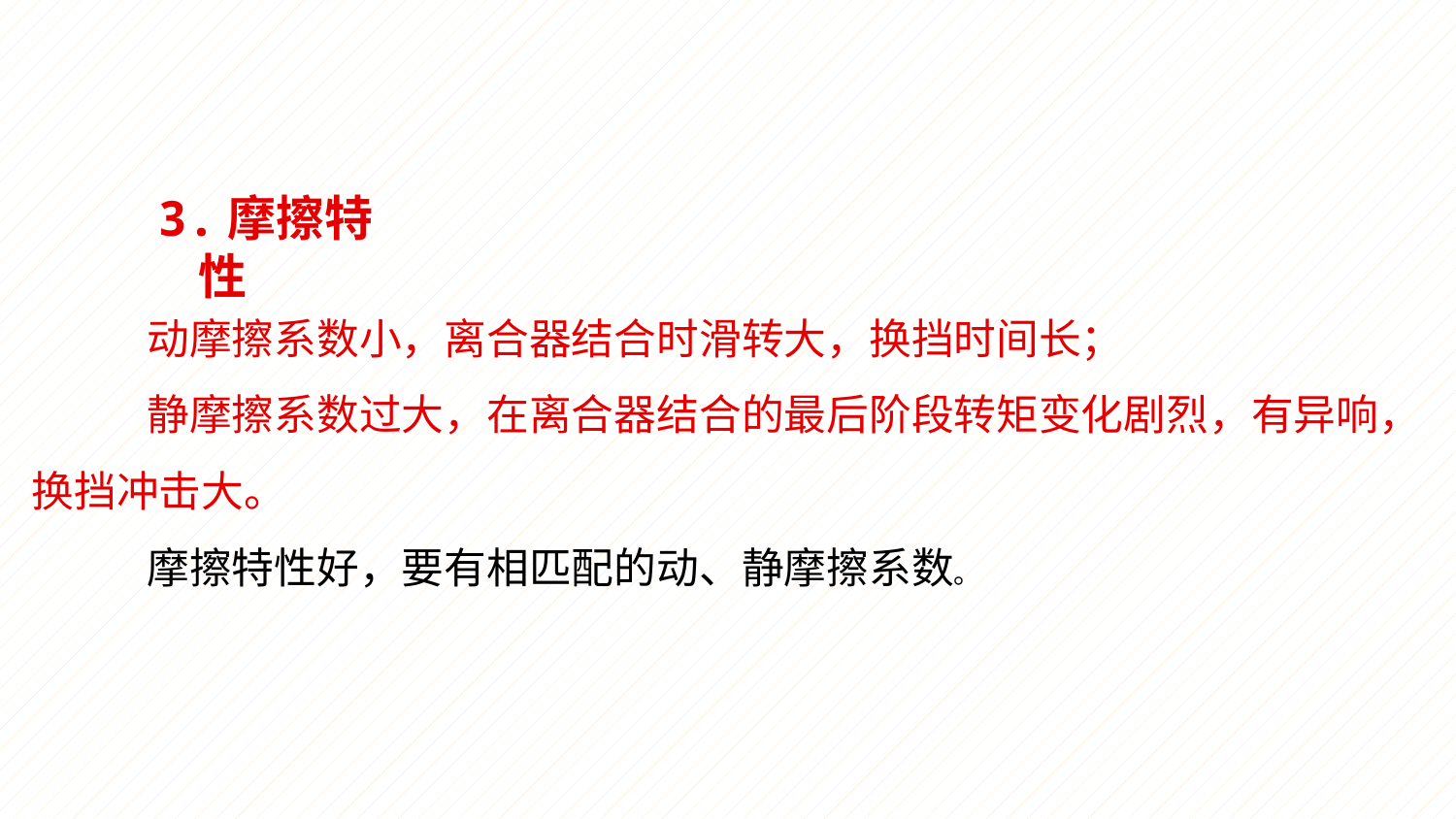

3.摩擦特性
动摩擦系数小，离合器结合时滑转大，换挡时间长；
静摩擦系数过大，在离合器结合的最后阶段转矩变化剧烈，有异响，换挡冲击大。
摩擦特性好，要有相匹配的动、静摩擦系数。